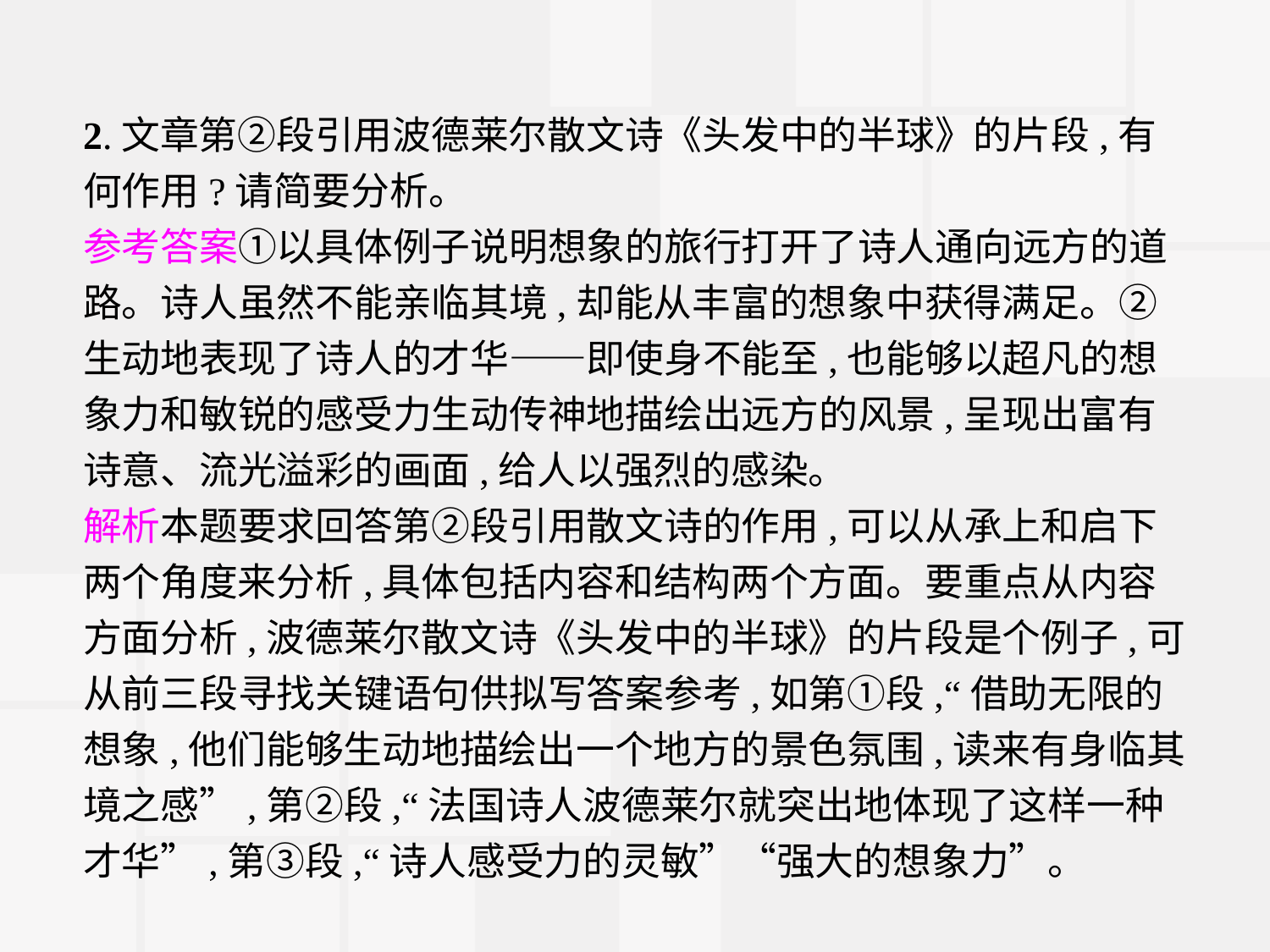

2.文章第②段引用波德莱尔散文诗《头发中的半球》的片段,有何作用?请简要分析。
参考答案①以具体例子说明想象的旅行打开了诗人通向远方的道路。诗人虽然不能亲临其境,却能从丰富的想象中获得满足。②生动地表现了诗人的才华——即使身不能至,也能够以超凡的想象力和敏锐的感受力生动传神地描绘出远方的风景,呈现出富有诗意、流光溢彩的画面,给人以强烈的感染。
解析本题要求回答第②段引用散文诗的作用,可以从承上和启下两个角度来分析,具体包括内容和结构两个方面。要重点从内容方面分析,波德莱尔散文诗《头发中的半球》的片段是个例子,可从前三段寻找关键语句供拟写答案参考,如第①段,“借助无限的想象,他们能够生动地描绘出一个地方的景色氛围,读来有身临其境之感”,第②段,“法国诗人波德莱尔就突出地体现了这样一种才华”,第③段,“诗人感受力的灵敏”“强大的想象力”。